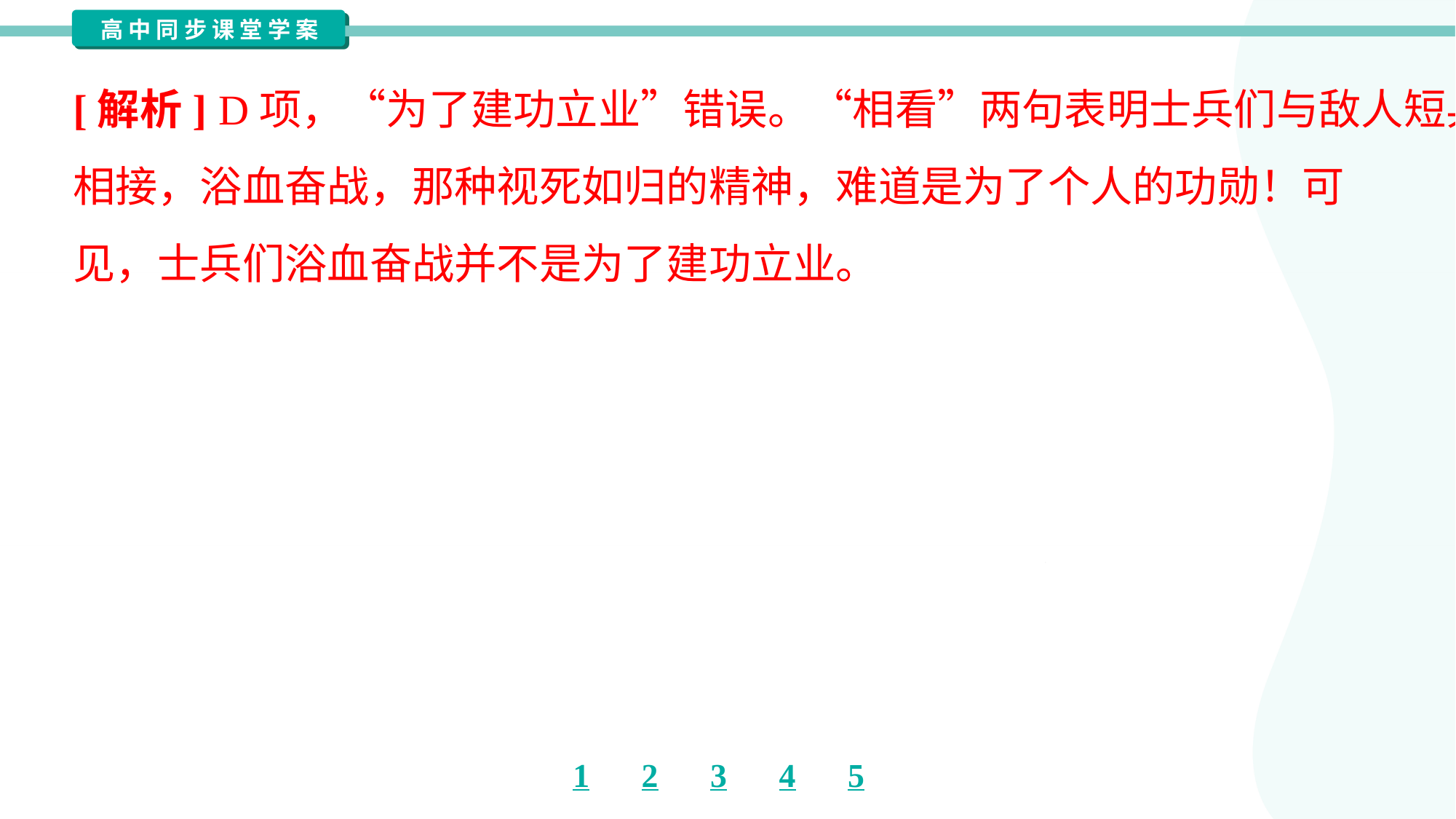

[解析] D项，“为了建功立业”错误。“相看”两句表明士兵们与敌人短兵
相接，浴血奋战，那种视死如归的精神，难道是为了个人的功勋！可
见，士兵们浴血奋战并不是为了建功立业。